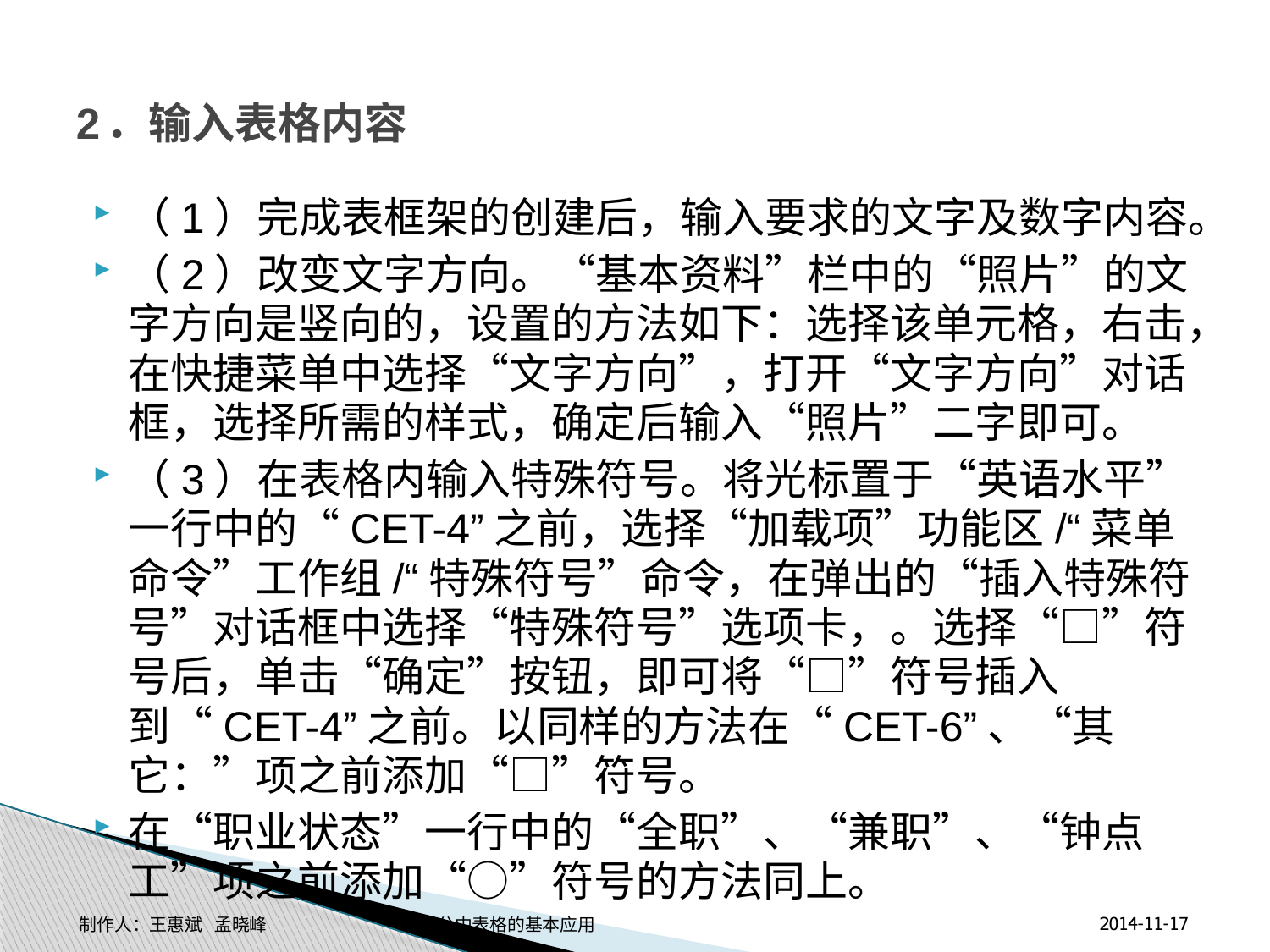

# 2．输入表格内容
（1）完成表框架的创建后，输入要求的文字及数字内容。
（2）改变文字方向。“基本资料”栏中的“照片”的文字方向是竖向的，设置的方法如下：选择该单元格，右击，在快捷菜单中选择“文字方向”，打开“文字方向”对话框，选择所需的样式，确定后输入“照片”二字即可。
（3）在表格内输入特殊符号。将光标置于“英语水平”一行中的“CET-4”之前，选择“加载项”功能区/“菜单命令”工作组/“特殊符号”命令，在弹出的“插入特殊符号”对话框中选择“特殊符号”选项卡，。选择“□”符号后，单击“确定”按钮，即可将“□”符号插入到“CET-4”之前。以同样的方法在“CET-6”、“其它：”项之前添加“□”符号。
在“职业状态”一行中的“全职”、“兼职”、“钟点工”项之前添加“○”符号的方法同上。
2014-11-17
制作人：王惠斌   孟晓峰                                      办公中表格的基本应用